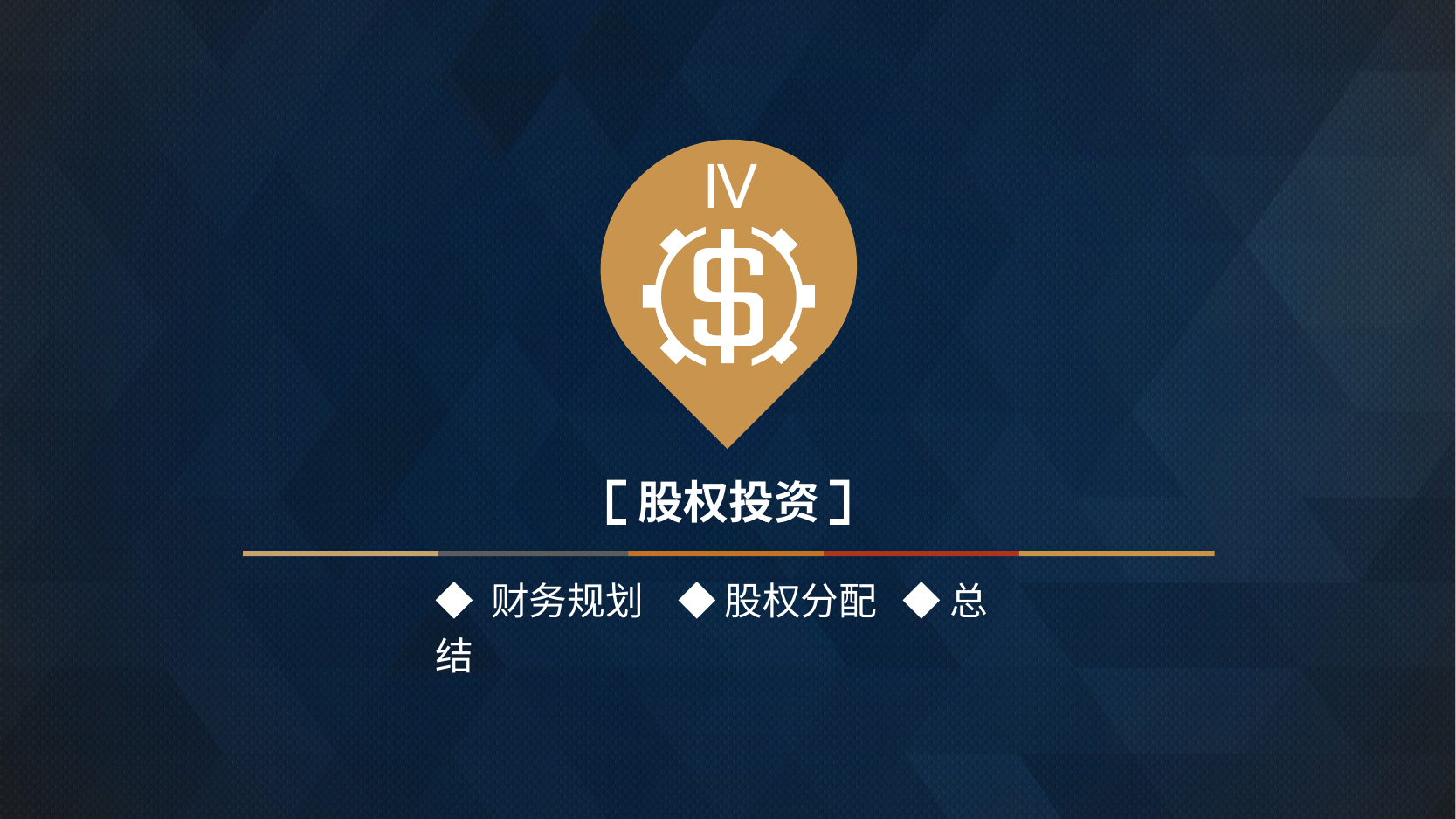

Ⅳ

股权投资

◆ 财务规划    ◆ 股权分配   ◆ 总结